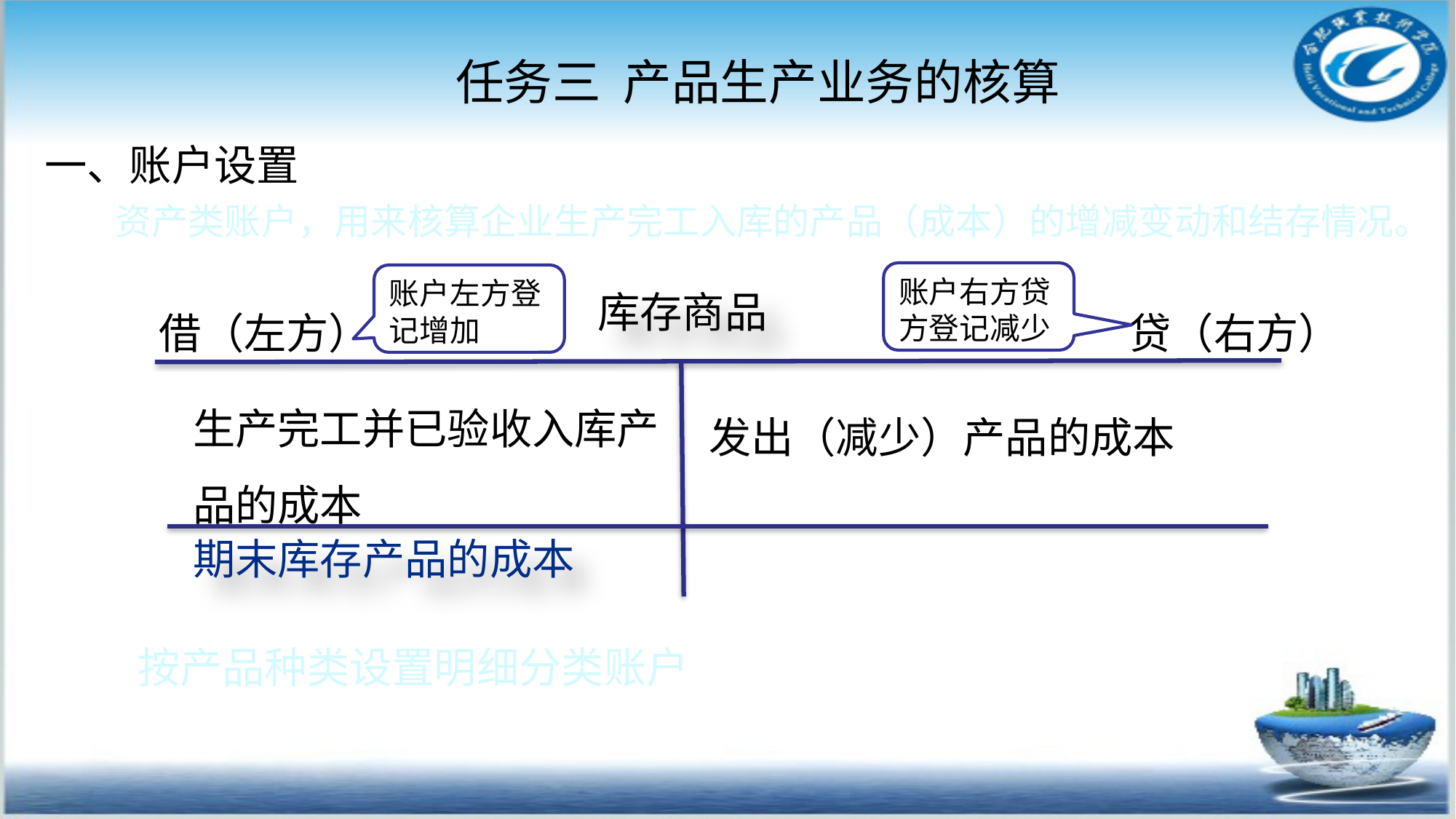

任务三  产品生产业务的核算
#
一、账户设置
   资产类账户，用来核算企业生产完工入库的产品（成本）的增减变动和结存情况。
账户右方贷方登记减少
账户左方登记增加
库存商品
借（左方）
贷（右方）
生产完工并已验收入库产品的成本
发出（减少）产品的成本
期末库存产品的成本
按产品种类设置明细分类账户